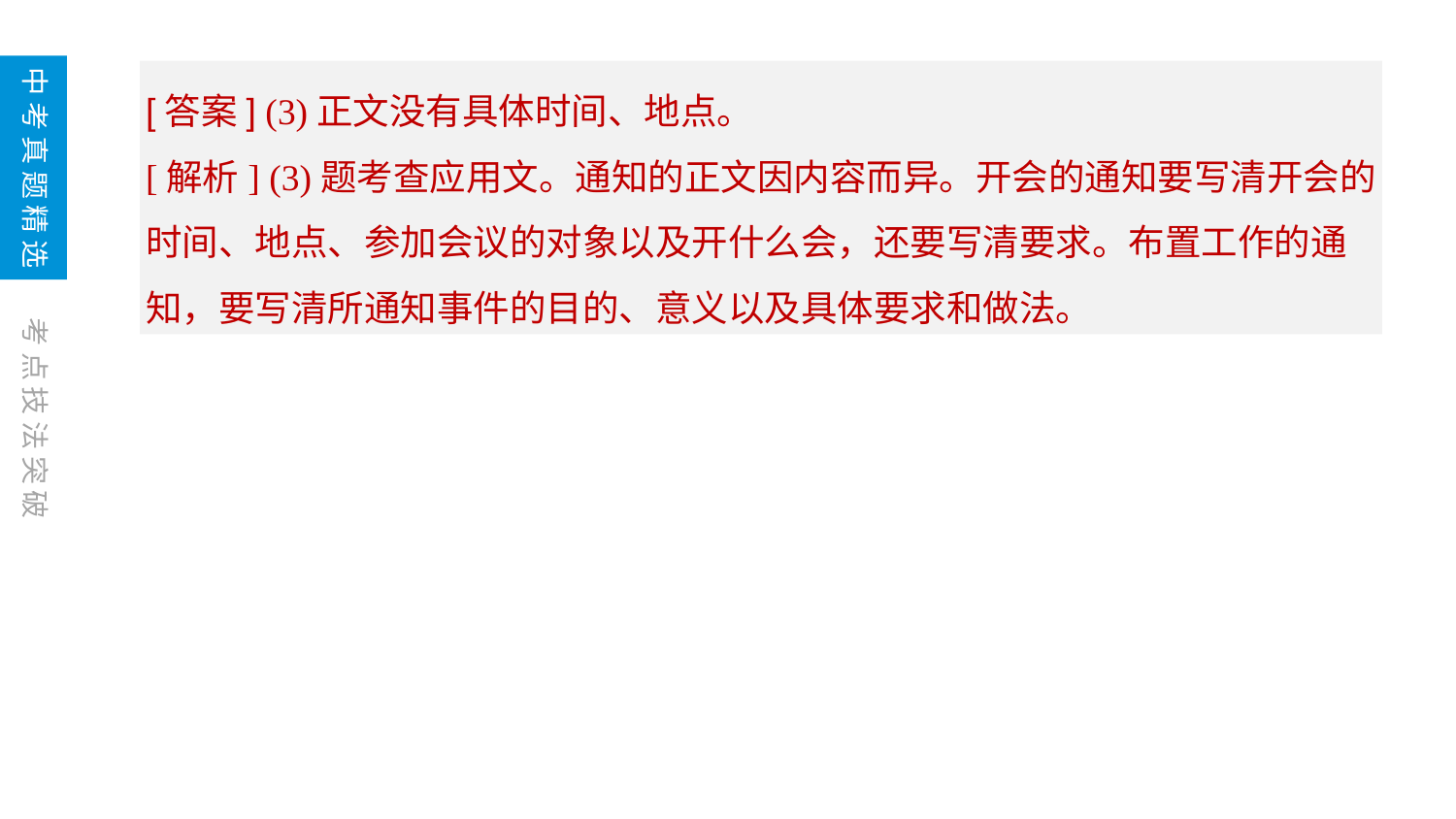

[答案] (3)正文没有具体时间、地点。
[解析] (3)题考查应用文。通知的正文因内容而异。开会的通知要写清开会的时间、地点、参加会议的对象以及开什么会，还要写清要求。布置工作的通知，要写清所通知事件的目的、意义以及具体要求和做法。